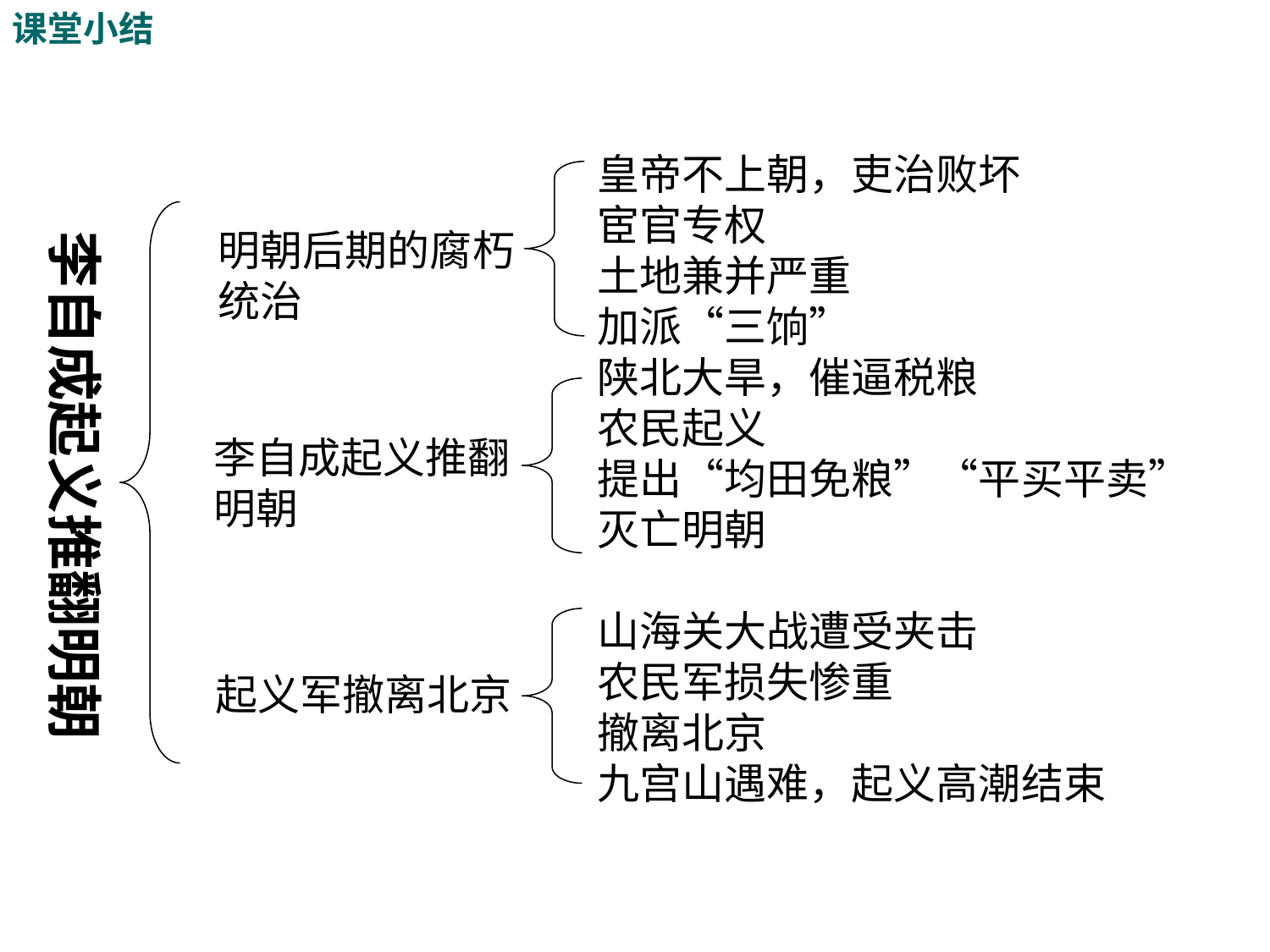

课堂小结
皇帝不上朝，吏治败坏
宦官专权
土地兼并严重
加派“三饷”
陕北大旱，催逼税粮
农民起义
提出“均田免粮”“平买平卖”
灭亡明朝

山海关大战遭受夹击
农民军损失惨重
撤离北京
九宫山遇难，起义高潮结束

李自成起义推翻明朝

明朝后期的腐朽统治

李自成起义推翻明朝

起义军撤离北京